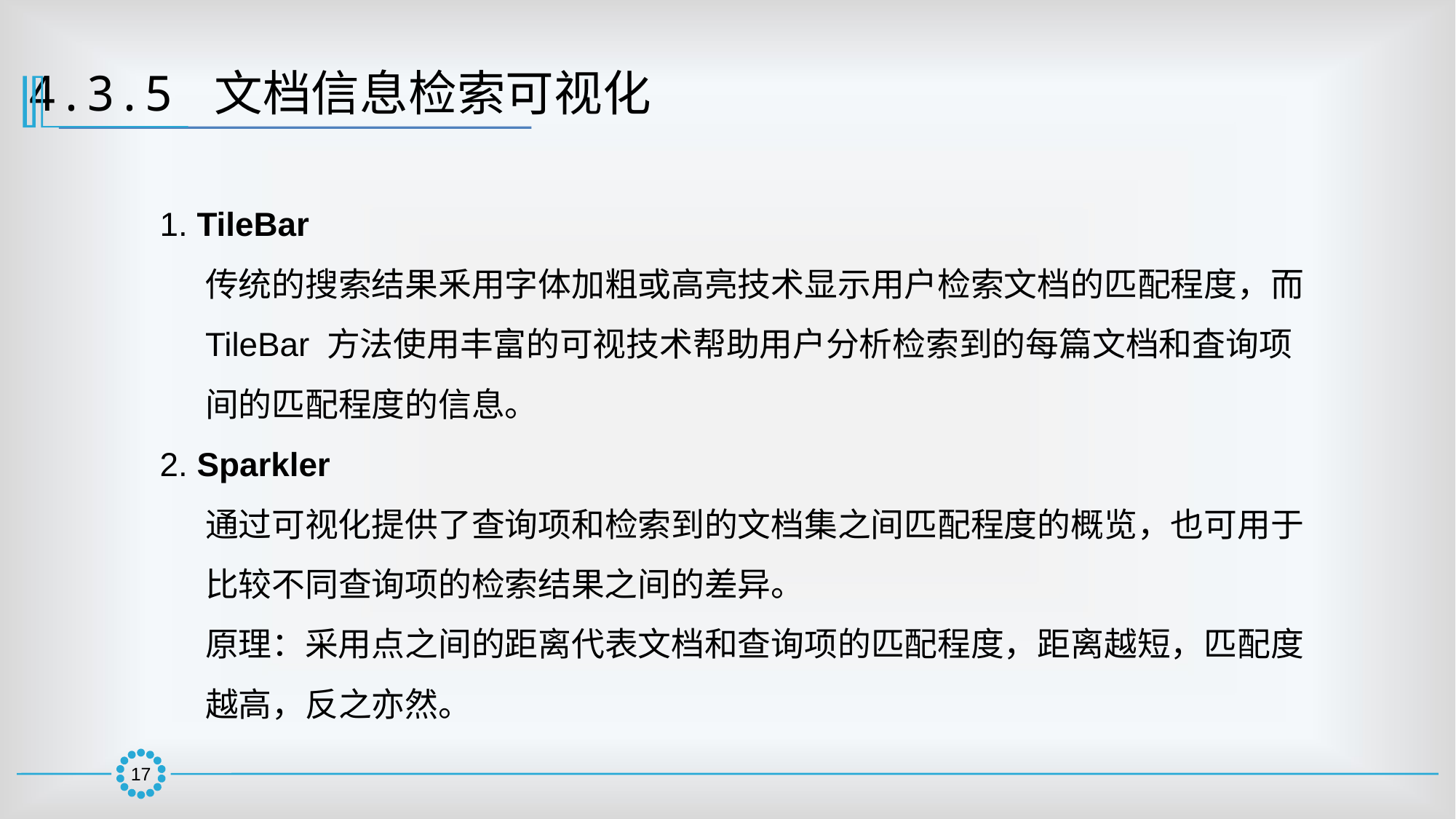

4.3.5 文档信息检索可视化

1. TileBar
	传统的搜索结果釆用字体加粗或高亮技术显示用户检索文档的匹配程度，而TileBar 方法使用丰富的可视技术帮助用户分析检索到的每篇文档和査询项间的匹配程度的信息。
2. Sparkler
	通过可视化提供了查询项和检索到的文档集之间匹配程度的概览，也可用于比较不同查询项的检索结果之间的差异。
	原理：采用点之间的距离代表文档和查询项的匹配程度，距离越短，匹配度越高，反之亦然。

17